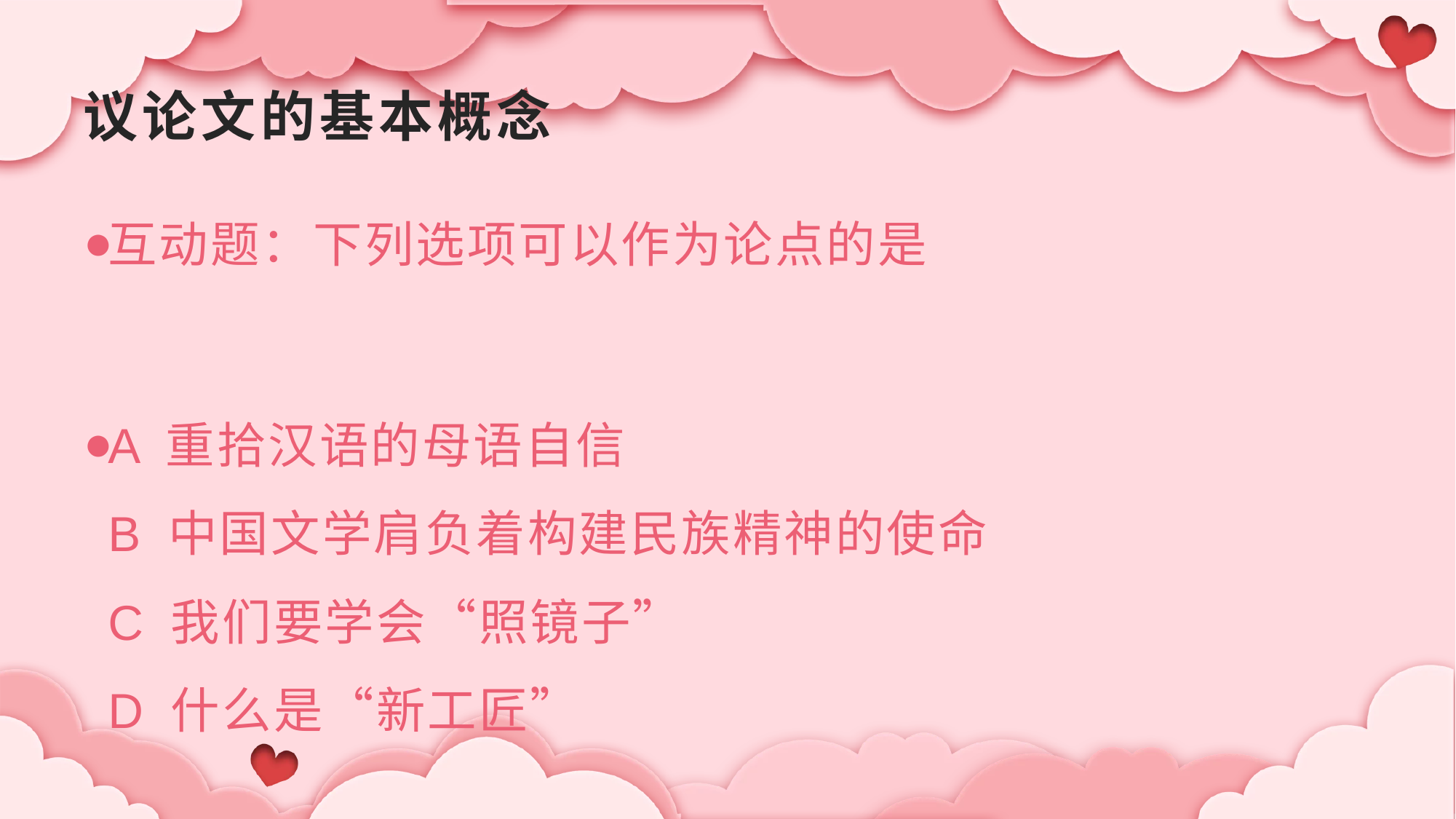

# 议论文的基本概念
互动题：下列选项可以作为论点的是

A 重拾汉语的母语自信
B 中国文学肩负着构建民族精神的使命
C 我们要学会“照镜子”
D 什么是“新工匠”